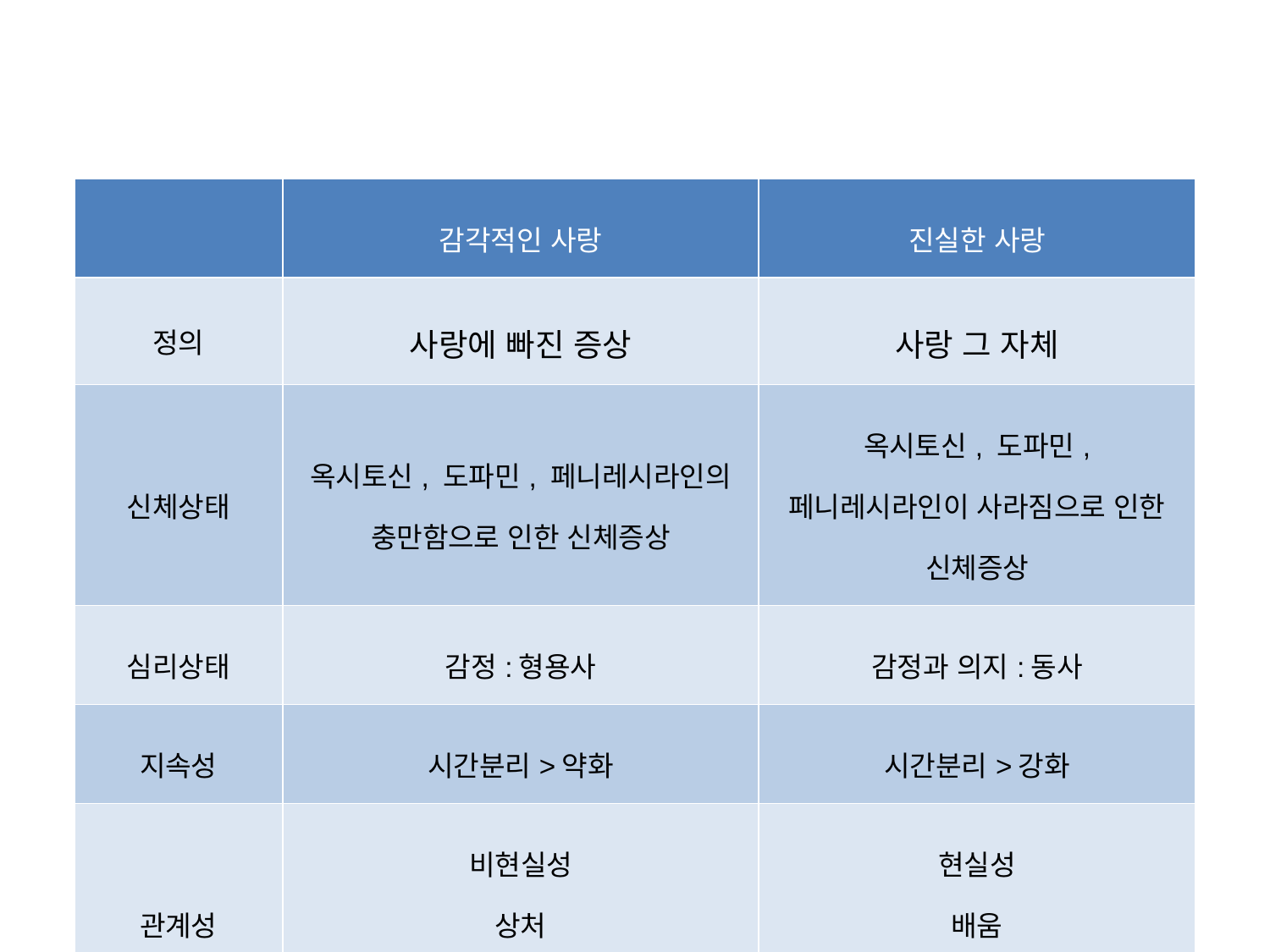

|  | 감각적인 사랑 | 진실한 사랑 |
| --- | --- | --- |
| 정의 | 사랑에 빠진 증상 | 사랑 그 자체 |
| 신체상태 | 옥시토신, 도파민, 페니레시라인의 충만함으로 인한 신체증상 | 옥시토신, 도파민, 페니레시라인이 사라짐으로 인한 신체증상 |
| 심리상태 | 감정:형용사 | 감정과 의지:동사 |
| 지속성 | 시간분리>약화 | 시간분리>강화 |
| 관계성 | 비현실성 상처 미성숙 | 현실성 배움 성장과 성숙 |